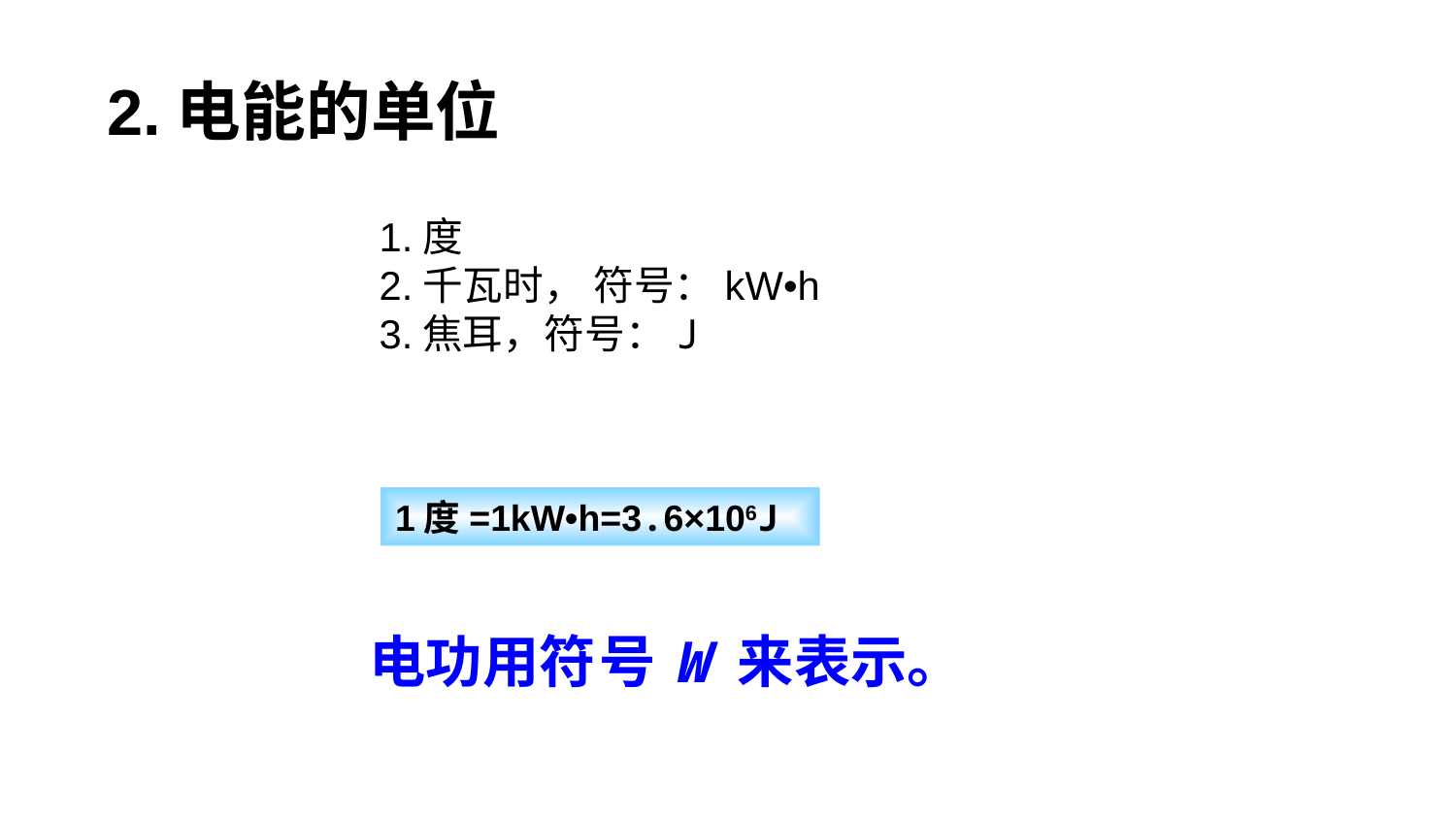

2.电能的单位
1.度
2.千瓦时， 符号：kW•h
3.焦耳，符号：J
1度=1kW•h=3.6×106J
电功用符号W来表示。